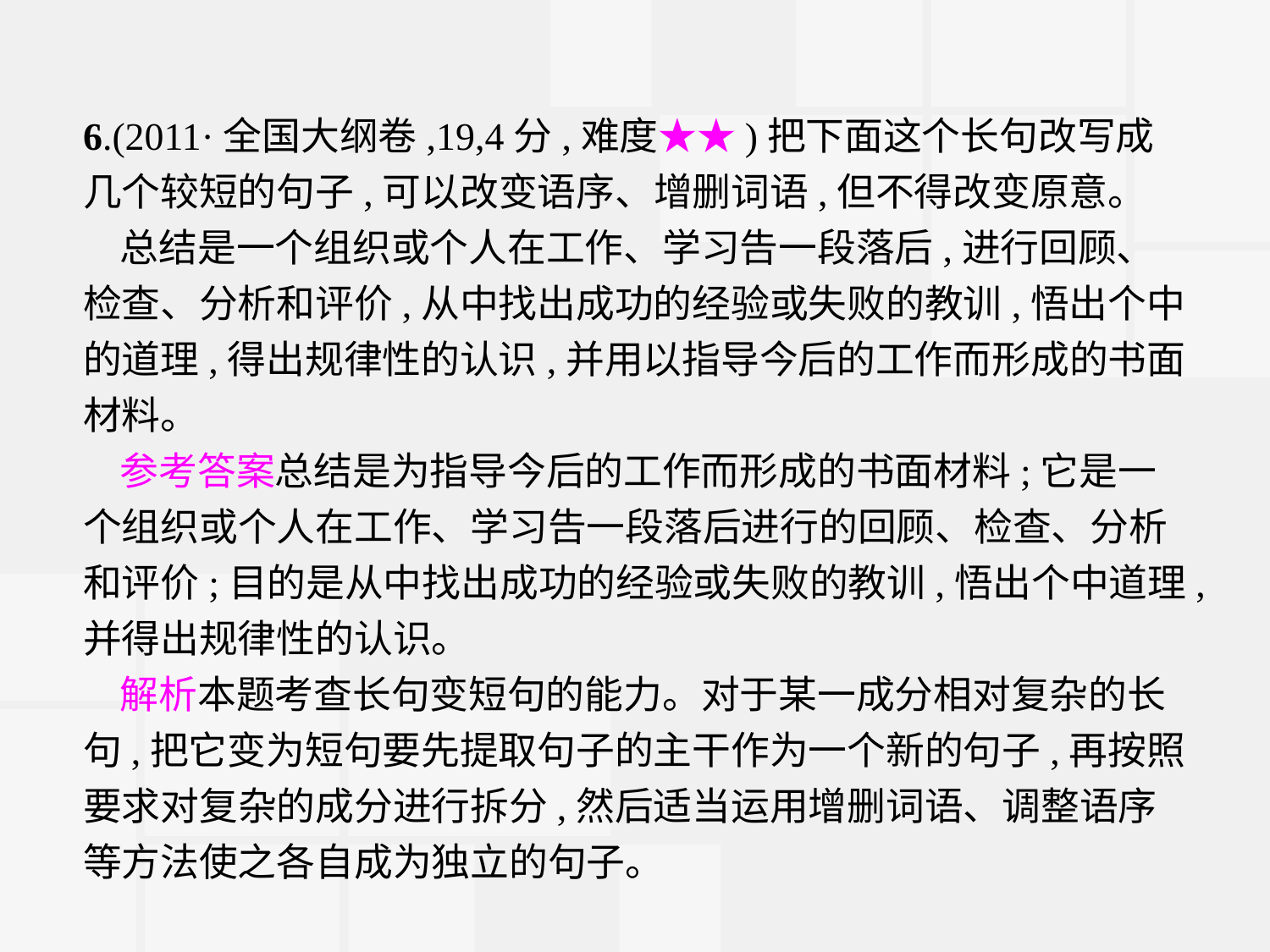

6.(2011·全国大纲卷,19,4分,难度★★)把下面这个长句改写成几个较短的句子,可以改变语序、增删词语,但不得改变原意。
总结是一个组织或个人在工作、学习告一段落后,进行回顾、检查、分析和评价,从中找出成功的经验或失败的教训,悟出个中的道理,得出规律性的认识,并用以指导今后的工作而形成的书面材料。
参考答案总结是为指导今后的工作而形成的书面材料;它是一个组织或个人在工作、学习告一段落后进行的回顾、检查、分析和评价;目的是从中找出成功的经验或失败的教训,悟出个中道理,并得出规律性的认识。
解析本题考查长句变短句的能力。对于某一成分相对复杂的长句,把它变为短句要先提取句子的主干作为一个新的句子,再按照要求对复杂的成分进行拆分,然后适当运用增删词语、调整语序等方法使之各自成为独立的句子。